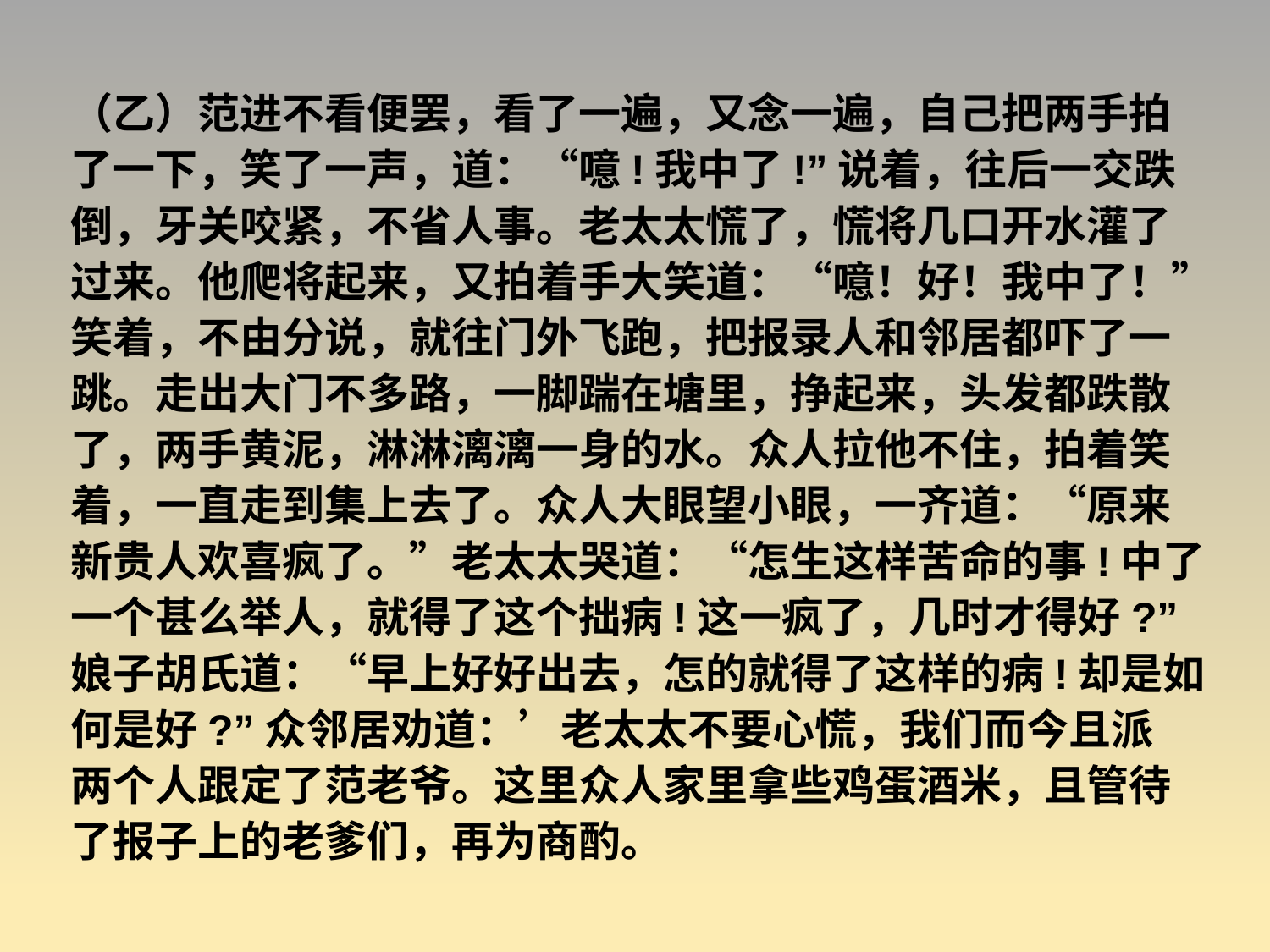

（乙）范进不看便罢，看了一遍，又念一遍，自己把两手拍
了一下，笑了一声，道：“噫!我中了!”说着，往后一交跌
倒，牙关咬紧，不省人事。老太太慌了，慌将几口开水灌了
过来。他爬将起来，又拍着手大笑道：“噫！好！我中了！”
笑着，不由分说，就往门外飞跑，把报录人和邻居都吓了一
跳。走出大门不多路，一脚踹在塘里，挣起来，头发都跌散
了，两手黄泥，淋淋漓漓一身的水。众人拉他不住，拍着笑
着，一直走到集上去了。众人大眼望小眼，一齐道：“原来
新贵人欢喜疯了。”老太太哭道：“怎生这样苦命的事!中了
一个甚么举人，就得了这个拙病!这一疯了，几时才得好?”
娘子胡氏道：“早上好好出去，怎的就得了这样的病!却是如
何是好?”众邻居劝道：’老太太不要心慌，我们而今且派
两个人跟定了范老爷。这里众人家里拿些鸡蛋酒米，且管待
了报子上的老爹们，再为商酌。